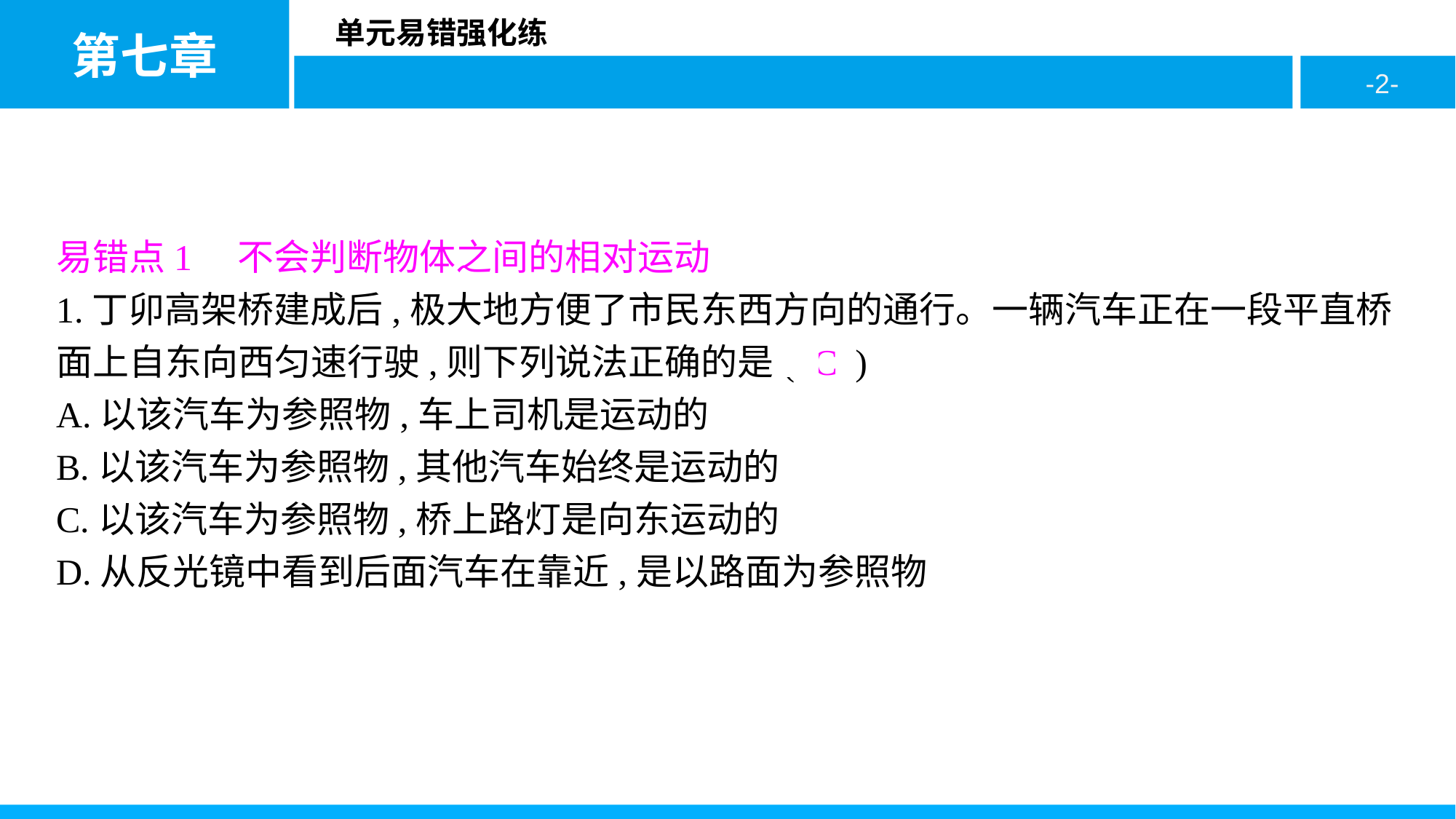

易错点1　不会判断物体之间的相对运动
1.丁卯高架桥建成后,极大地方便了市民东西方向的通行。一辆汽车正在一段平直桥面上自东向西匀速行驶,则下列说法正确的是(  C  )
A.以该汽车为参照物,车上司机是运动的
B.以该汽车为参照物,其他汽车始终是运动的
C.以该汽车为参照物,桥上路灯是向东运动的
D.从反光镜中看到后面汽车在靠近,是以路面为参照物